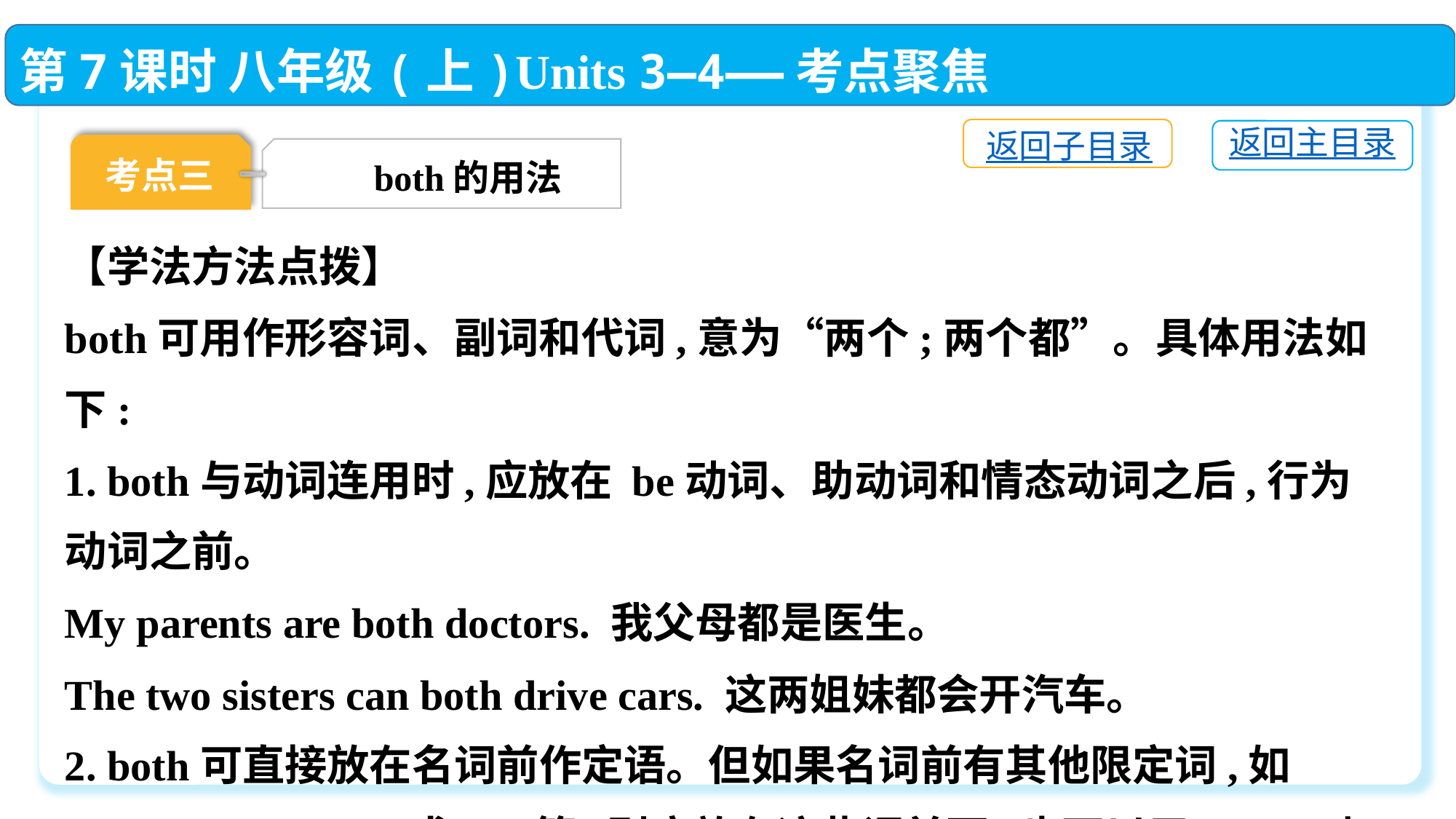

第7课时 八年级(上)Units 3—4——考点聚焦

返回子目录
返回主目录
考点三
both的用法

【学法方法点拨】
both可用作形容词、副词和代词,意为“两个;两个都”。具体用法如下:
1. both与动词连用时,应放在 be动词、助动词和情态动词之后,行为动词之前。
My parents are both doctors. 我父母都是医生。
The two sisters can both drive cars. 这两姐妹都会开汽车。
2. both可直接放在名词前作定语。但如果名词前有其他限定词,如the、these、my或two等,则应放在这些词前面,也可以用both of加上这些词。